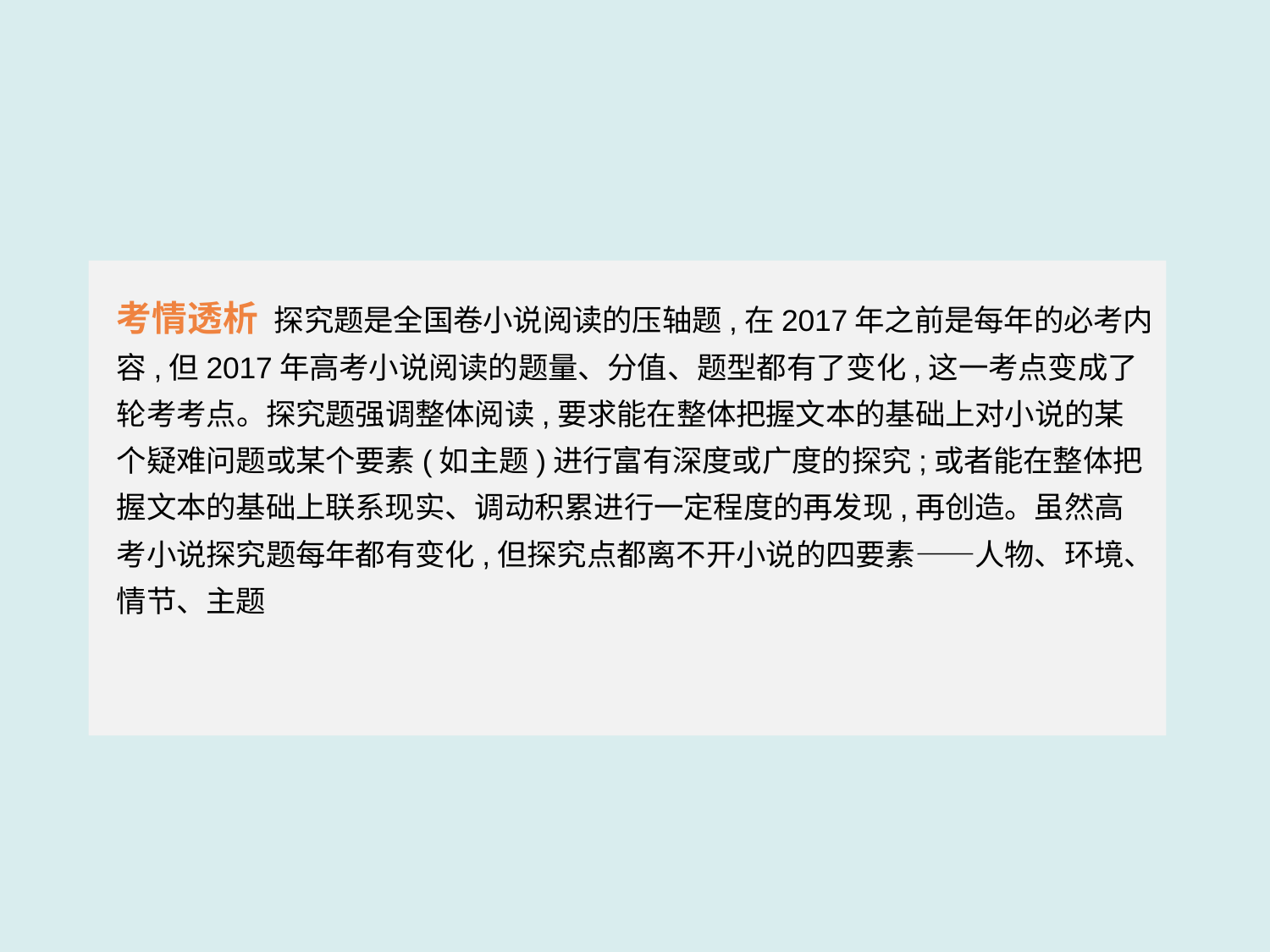

考情透析  探究题是全国卷小说阅读的压轴题,在2017年之前是每年的必考内容,但2017年高考小说阅读的题量、分值、题型都有了变化,这一考点变成了轮考考点。探究题强调整体阅读,要求能在整体把握文本的基础上对小说的某个疑难问题或某个要素(如主题)进行富有深度或广度的探究;或者能在整体把握文本的基础上联系现实、调动积累进行一定程度的再发现,再创造。虽然高考小说探究题每年都有变化,但探究点都离不开小说的四要素——人物、环境、情节、主题